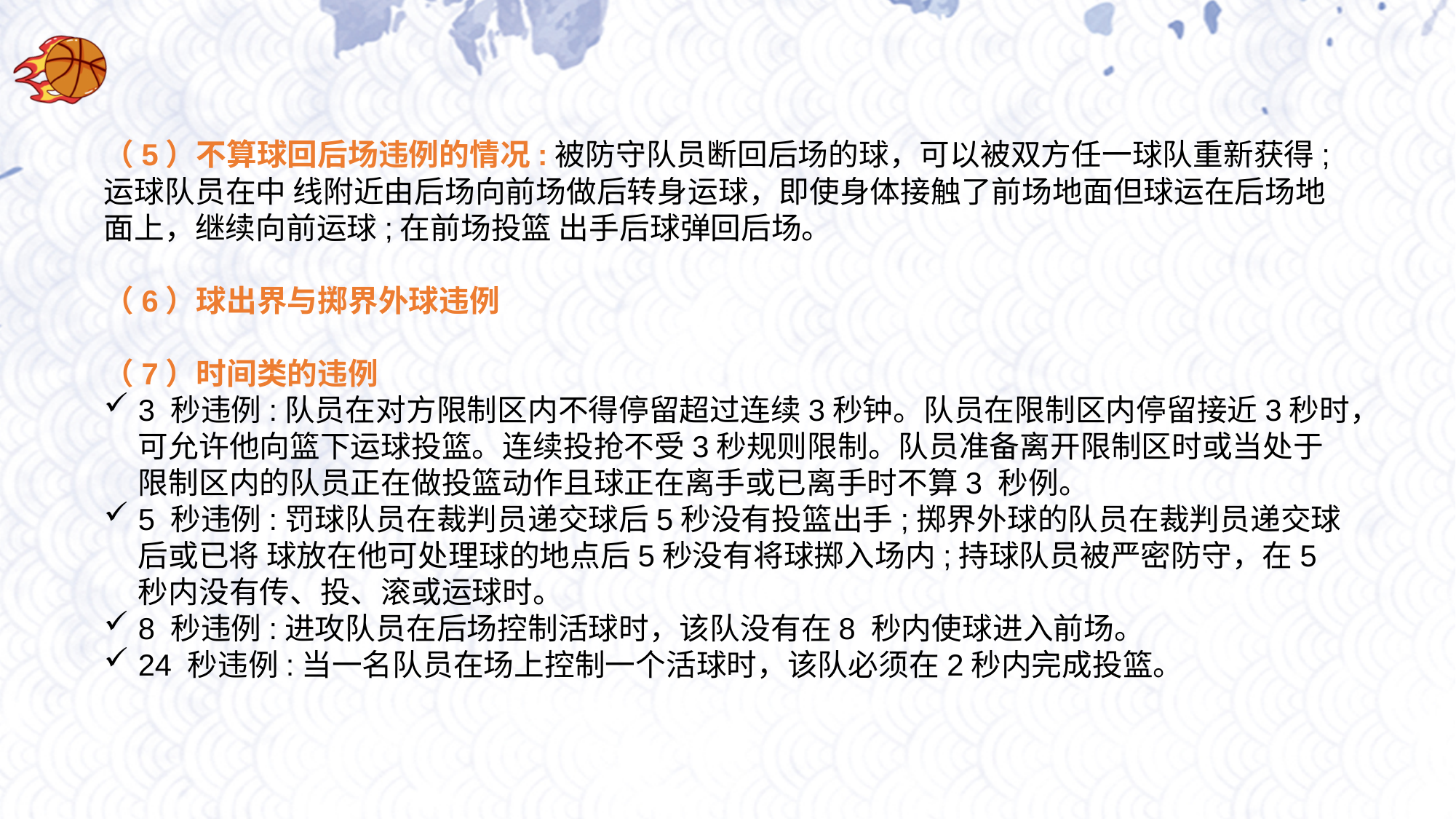

（5）不算球回后场违例的情况:被防守队员断回后场的球，可以被双方任一球队重新获得;运球队员在中 线附近由后场向前场做后转身运球，即使身体接触了前场地面但球运在后场地面上，继续向前运球;在前场投篮 出手后球弹回后场。

（6）球出界与掷界外球违例

（7）时间类的违例
3 秒违例:队员在对方限制区内不得停留超过连续3秒钟。队员在限制区内停留接近3秒时，可允许他向篮下运球投篮。连续投抢不受3秒规则限制。队员准备离开限制区时或当处于限制区内的队员正在做投篮动作且球正在离手或已离手时不算3 秒例。
5 秒违例:罚球队员在裁判员递交球后5秒没有投篮出手;掷界外球的队员在裁判员递交球后或已将 球放在他可处理球的地点后5秒没有将球掷入场内;持球队员被严密防守，在5秒内没有传、投、滚或运球时。
8 秒违例:进攻队员在后场控制活球时，该队没有在8 秒内使球进入前场。
24 秒违例:当一名队员在场上控制一个活球时，该队必须在2秒内完成投篮。